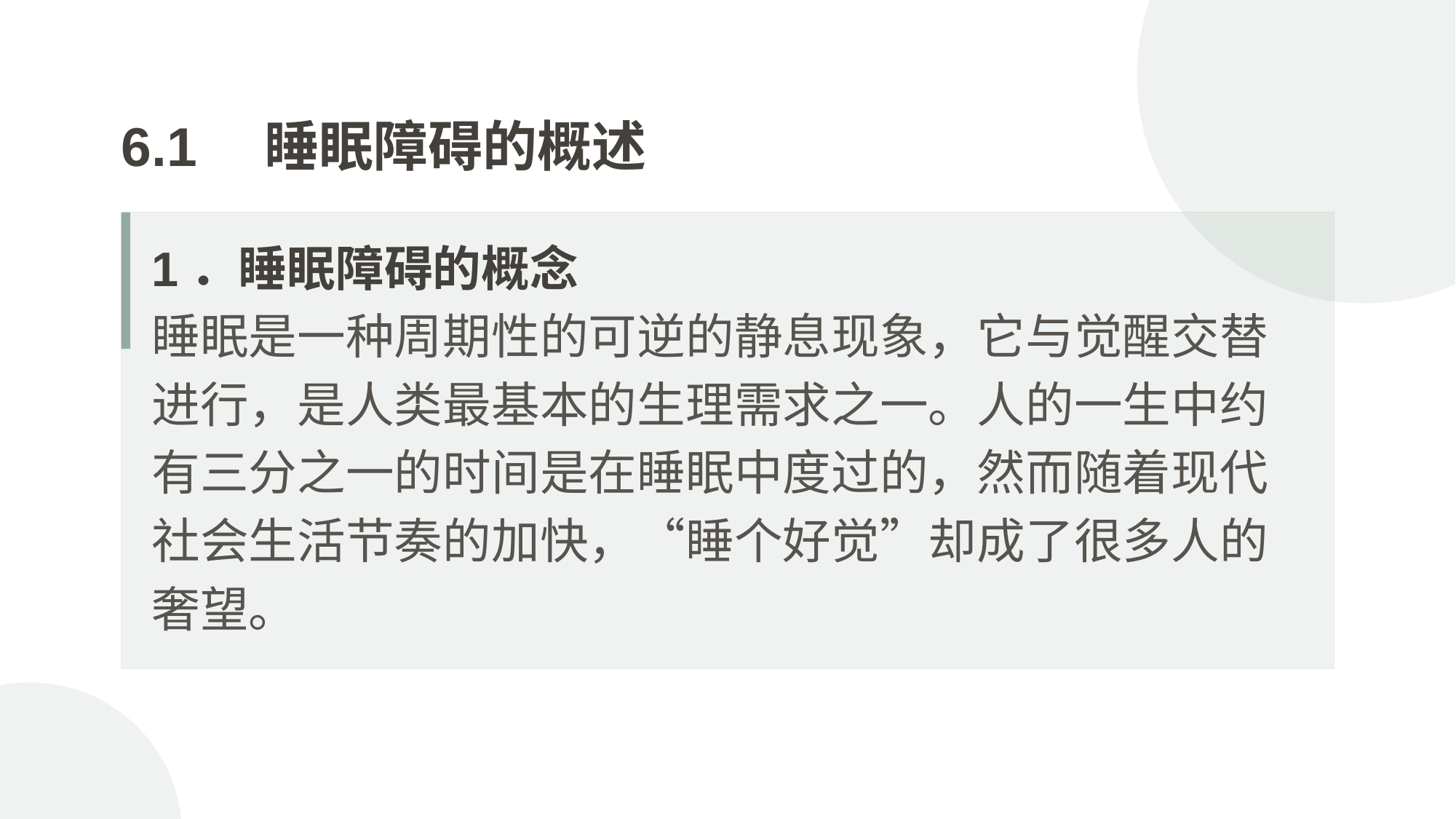

6.1　睡眠障碍的概述

1．睡眠障碍的概念
睡眠是一种周期性的可逆的静息现象，它与觉醒交替进行，是人类最基本的生理需求之一。人的一生中约有三分之一的时间是在睡眠中度过的，然而随着现代社会生活节奏的加快，“睡个好觉”却成了很多人的奢望。